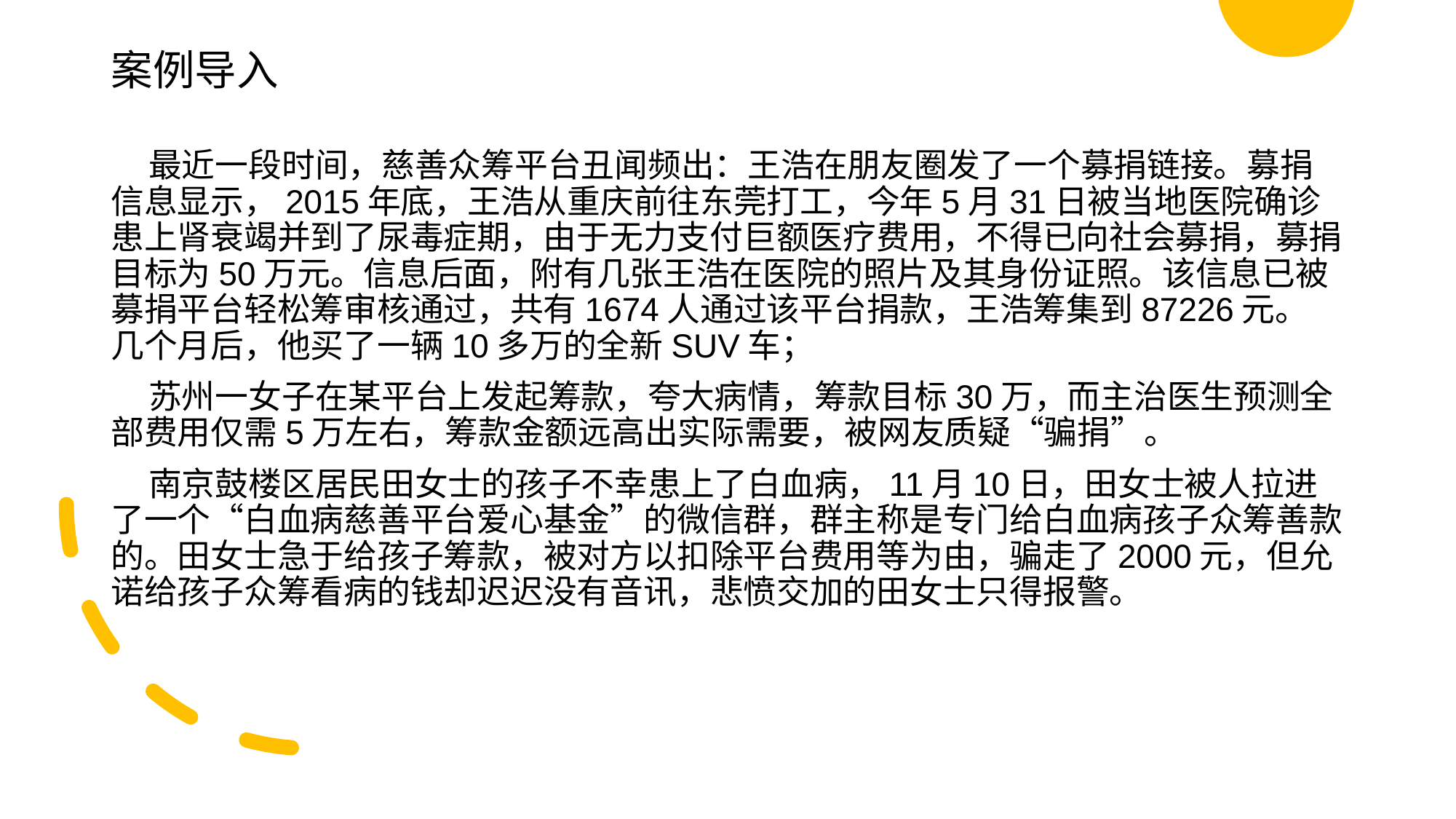

# 案例导入
    最近一段时间，慈善众筹平台丑闻频出：王浩在朋友圈发了一个募捐链接。募捐信息显示，2015年底，王浩从重庆前往东莞打工，今年5月31日被当地医院确诊患上肾衰竭并到了尿毒症期，由于无力支付巨额医疗费用，不得已向社会募捐，募捐目标为50万元。信息后面，附有几张王浩在医院的照片及其身份证照。该信息已被募捐平台轻松筹审核通过，共有1674人通过该平台捐款，王浩筹集到87226元。 几个月后，他买了一辆10多万的全新SUV车；
    苏州一女子在某平台上发起筹款，夸大病情，筹款目标30万，而主治医生预测全部费用仅需5万左右，筹款金额远高出实际需要，被网友质疑“骗捐”。
    南京鼓楼区居民田女士的孩子不幸患上了白血病，11月10日，田女士被人拉进了一个“白血病慈善平台爱心基金”的微信群，群主称是专门给白血病孩子众筹善款的。田女士急于给孩子筹款，被对方以扣除平台费用等为由，骗走了2000元，但允诺给孩子众筹看病的钱却迟迟没有音讯，悲愤交加的田女士只得报警。